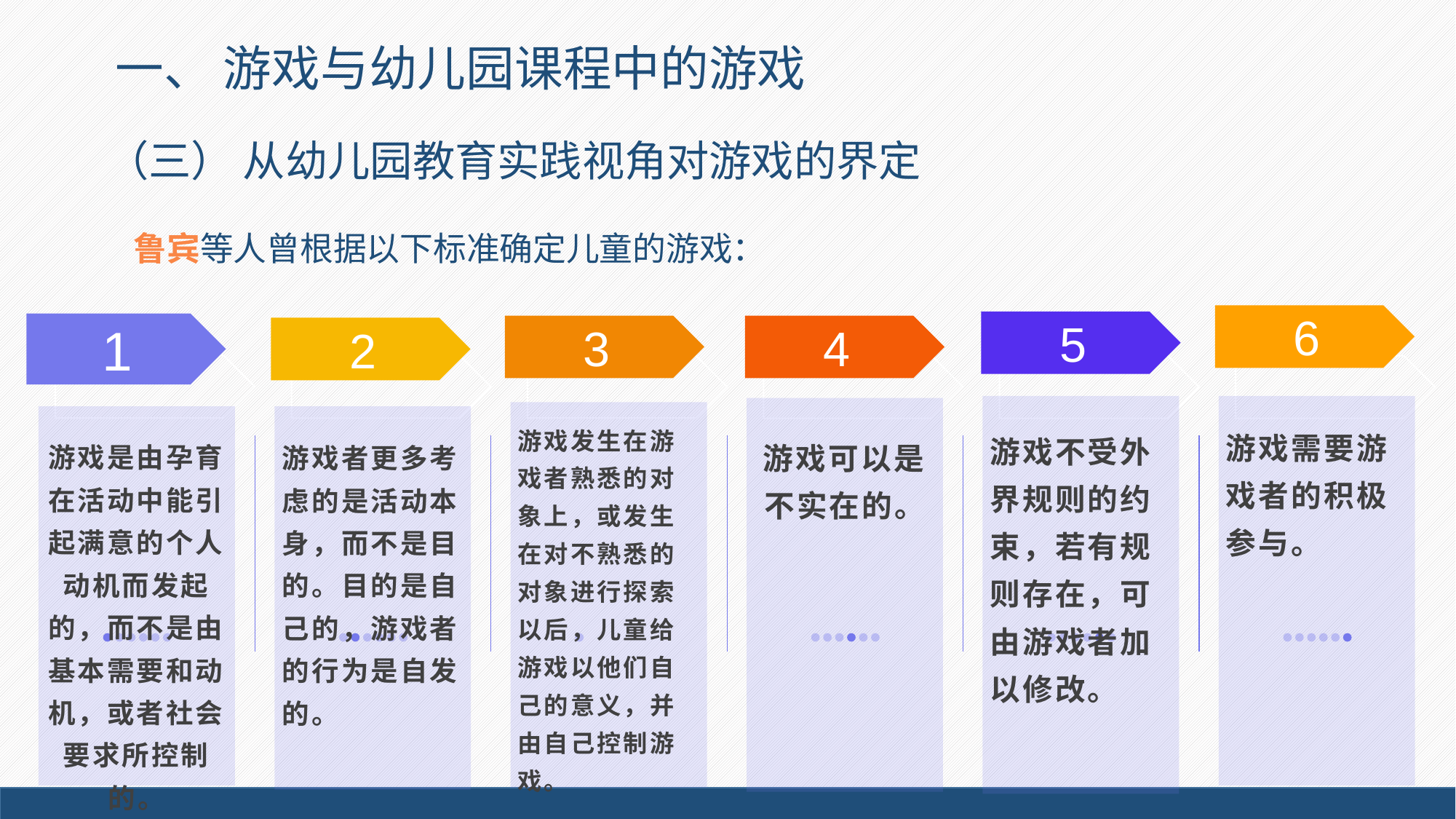

一、 游戏与幼儿园课程中的游戏
（三） 从幼儿园教育实践视角对游戏的界定
鲁宾等人曾根据以下标准确定儿童的游戏：
6
5
1
3
4
2

游戏发生在游戏者熟悉的对象上，或发生在对不熟悉的对象进行探索以后，儿童给游戏以他们自己的意义，并由自己控制游戏。
游戏需要游戏者的积极参与。
游戏不受外界规则的约束，若有规则存在，可由游戏者加以修改。
游戏可以是不实在的。
游戏是由孕育在活动中能引起满意的个人动机而发起的，而不是由基本需要和动机，或者社会要求所控制的。
游戏者更多考虑的是活动本身，而不是目的。目的是自己的，游戏者的行为是自发的。